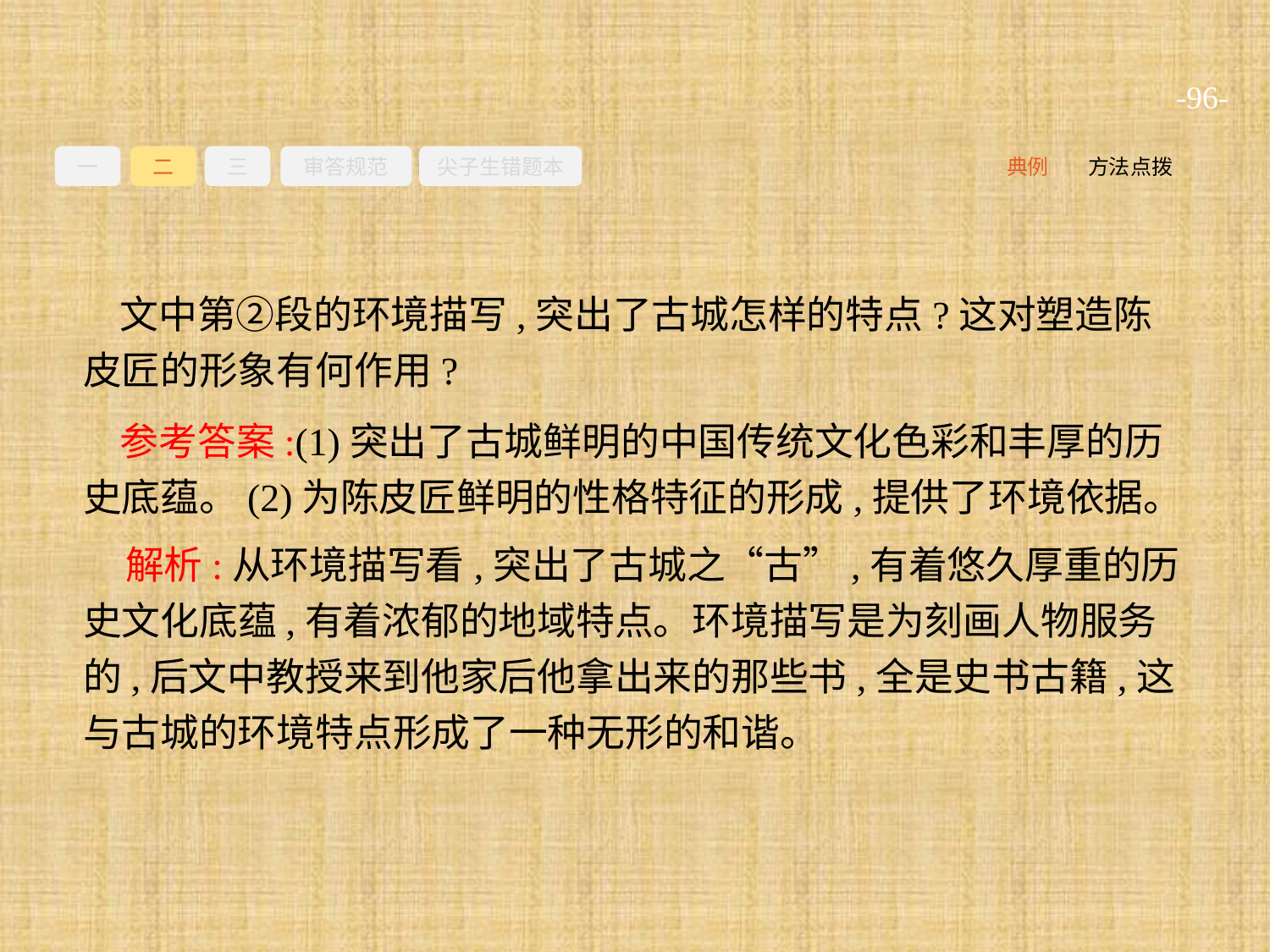

-96-
一
二
三
审答规范
尖子生错题本
典例
方法点拨
文中第②段的环境描写,突出了古城怎样的特点?这对塑造陈皮匠的形象有何作用?
参考答案:(1)突出了古城鲜明的中国传统文化色彩和丰厚的历史底蕴。(2)为陈皮匠鲜明的性格特征的形成,提供了环境依据。
解析:从环境描写看,突出了古城之“古”,有着悠久厚重的历史文化底蕴,有着浓郁的地域特点。环境描写是为刻画人物服务的,后文中教授来到他家后他拿出来的那些书,全是史书古籍,这与古城的环境特点形成了一种无形的和谐。